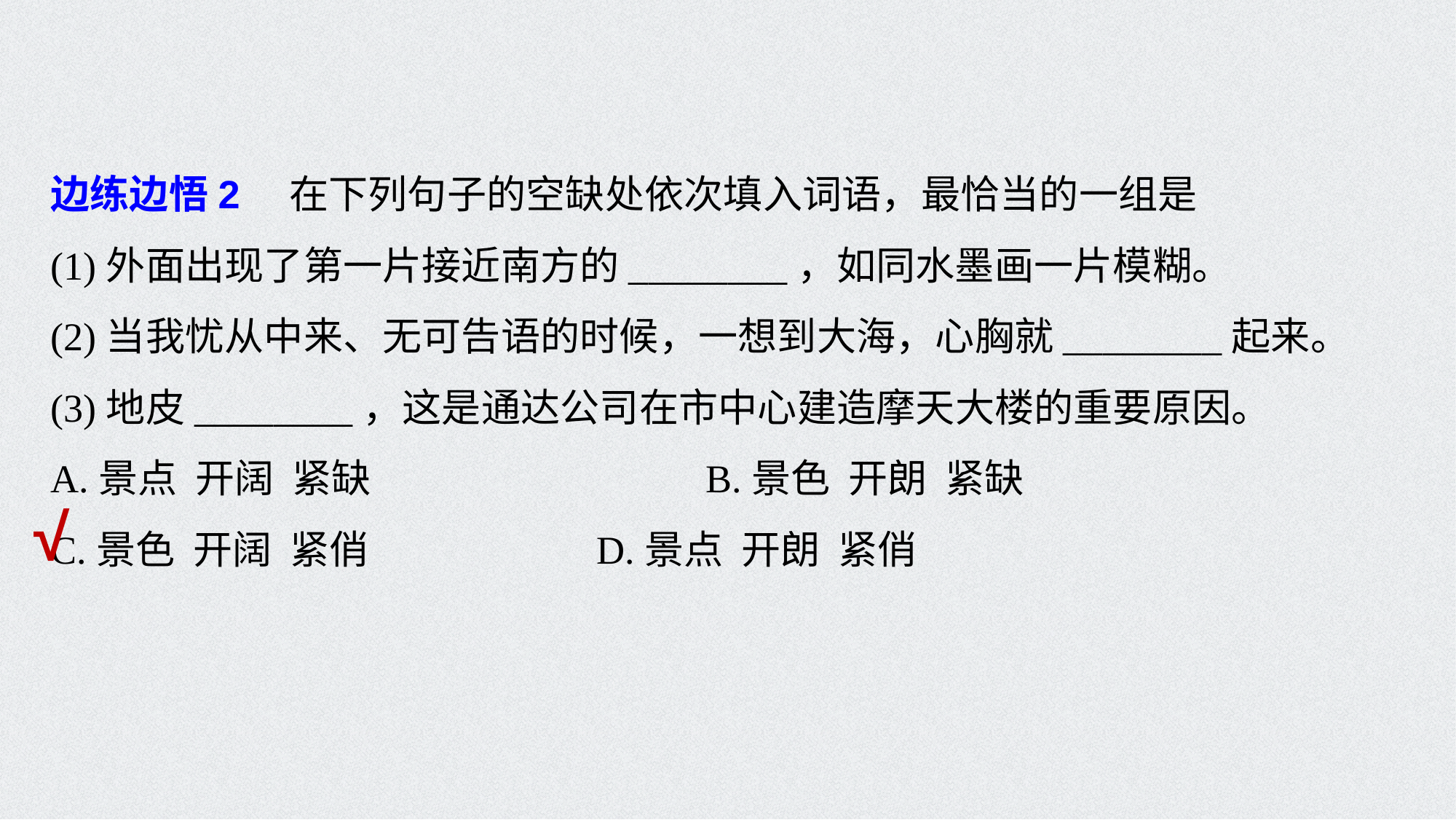

边练边悟2　在下列句子的空缺处依次填入词语，最恰当的一组是
(1)外面出现了第一片接近南方的________，如同水墨画一片模糊。
(2)当我忧从中来、无可告语的时候，一想到大海，心胸就________起来。
(3)地皮________，这是通达公司在市中心建造摩天大楼的重要原因。
A.景点  开阔  紧缺　　　		B.景色  开朗  紧缺
C.景色  开阔  紧俏  		D.景点  开朗  紧俏
√